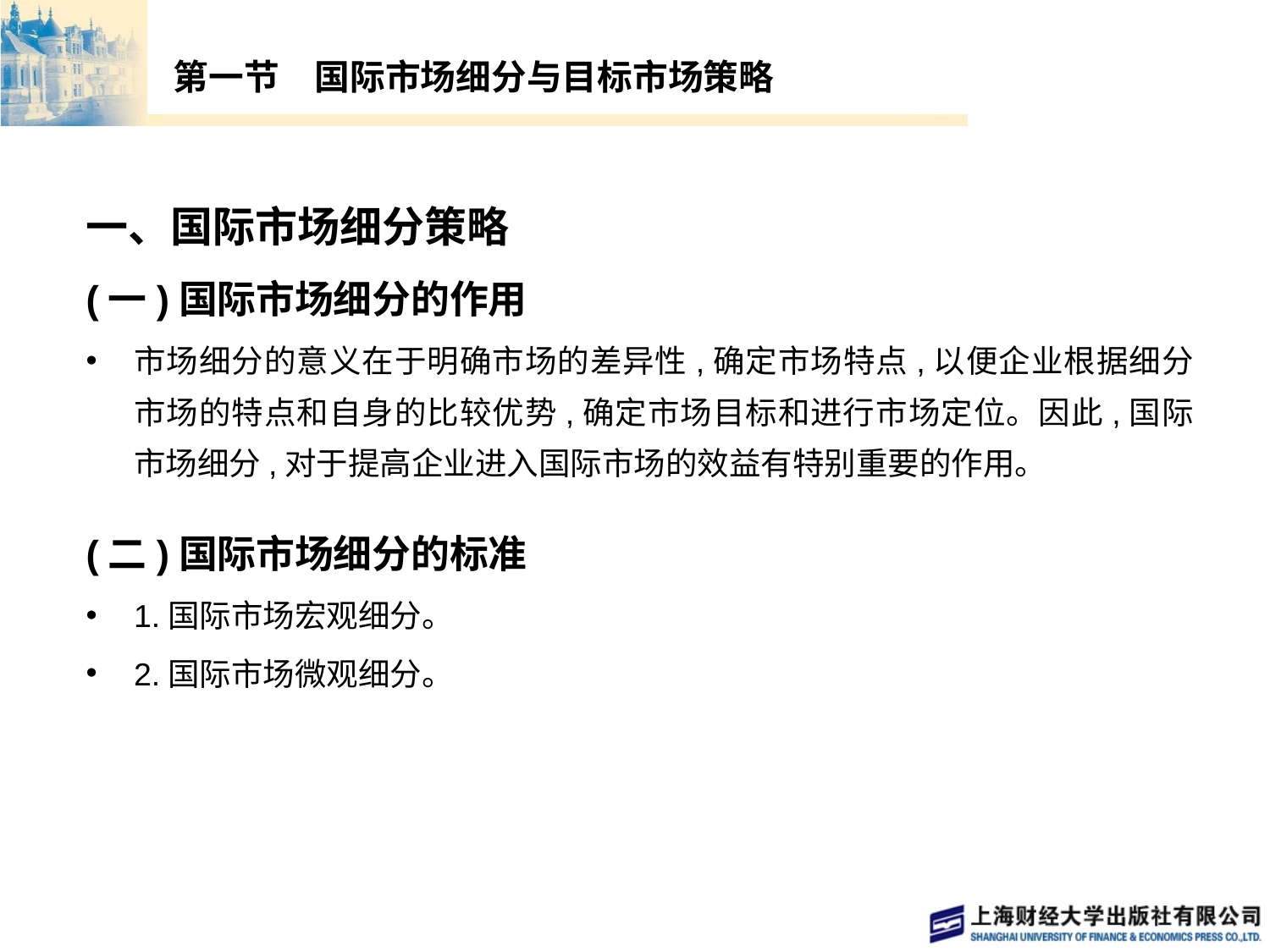

# 第一节　国际市场细分与目标市场策略
一、国际市场细分策略
(一)国际市场细分的作用
市场细分的意义在于明确市场的差异性,确定市场特点,以便企业根据细分市场的特点和自身的比较优势,确定市场目标和进行市场定位。因此,国际市场细分,对于提高企业进入国际市场的效益有特别重要的作用。
(二)国际市场细分的标准
1.国际市场宏观细分。
2.国际市场微观细分。